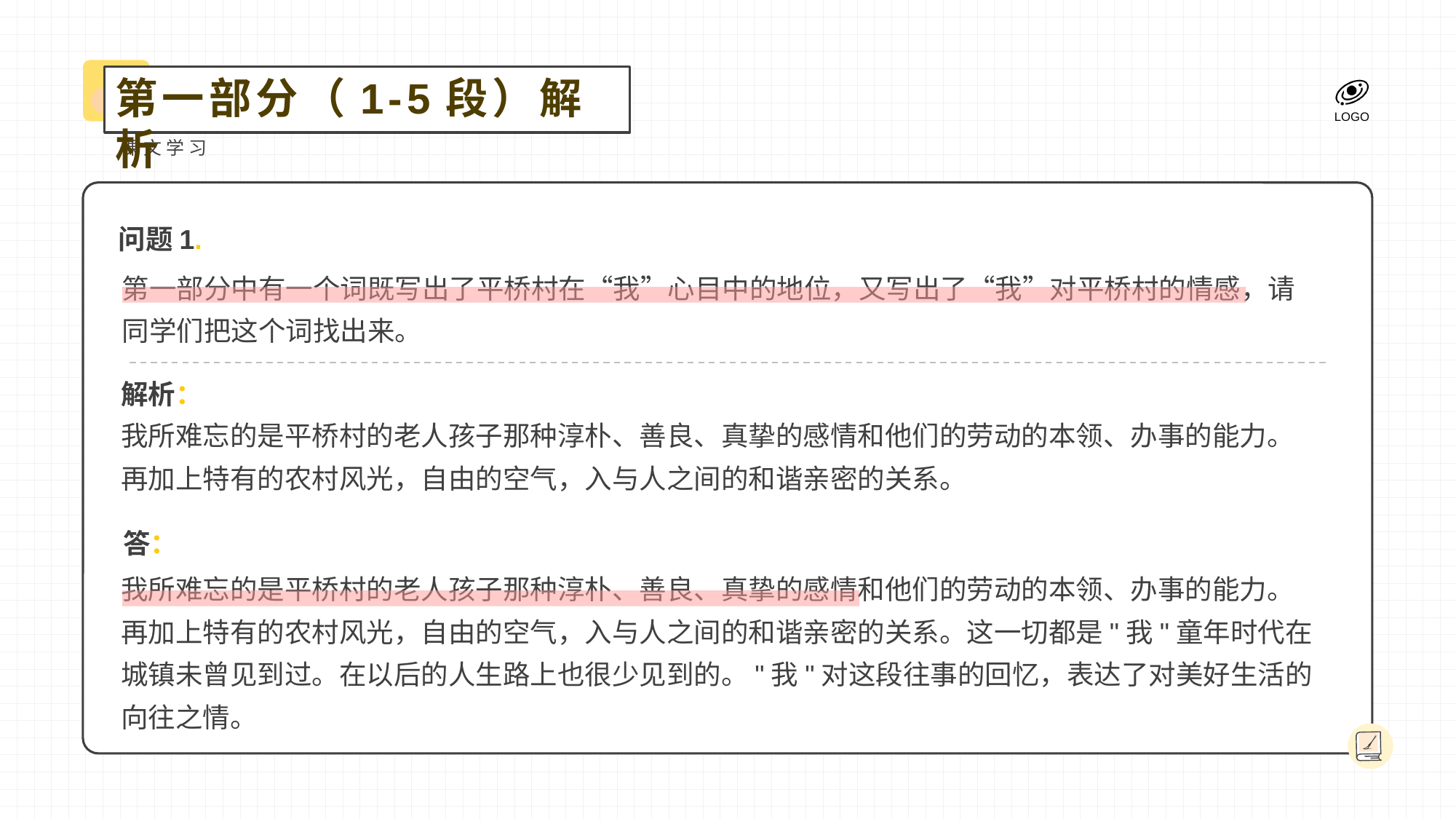

第一部分（1-5段）解析
课文学习
问题1.
第一部分中有一个词既写出了平桥村在“我”心目中的地位，又写出了“我”对平桥村的情感，请同学们把这个词找出来。
解析：
我所难忘的是平桥村的老人孩子那种淳朴、善良、真挚的感情和他们的劳动的本领、办事的能力。再加上特有的农村风光，自由的空气，入与人之间的和谐亲密的关系。
答：
我所难忘的是平桥村的老人孩子那种淳朴、善良、真挚的感情和他们的劳动的本领、办事的能力。再加上特有的农村风光，自由的空气，入与人之间的和谐亲密的关系。这一切都是"我"童年时代在城镇未曾见到过。在以后的人生路上也很少见到的。"我"对这段往事的回忆，表达了对美好生活的向往之情。